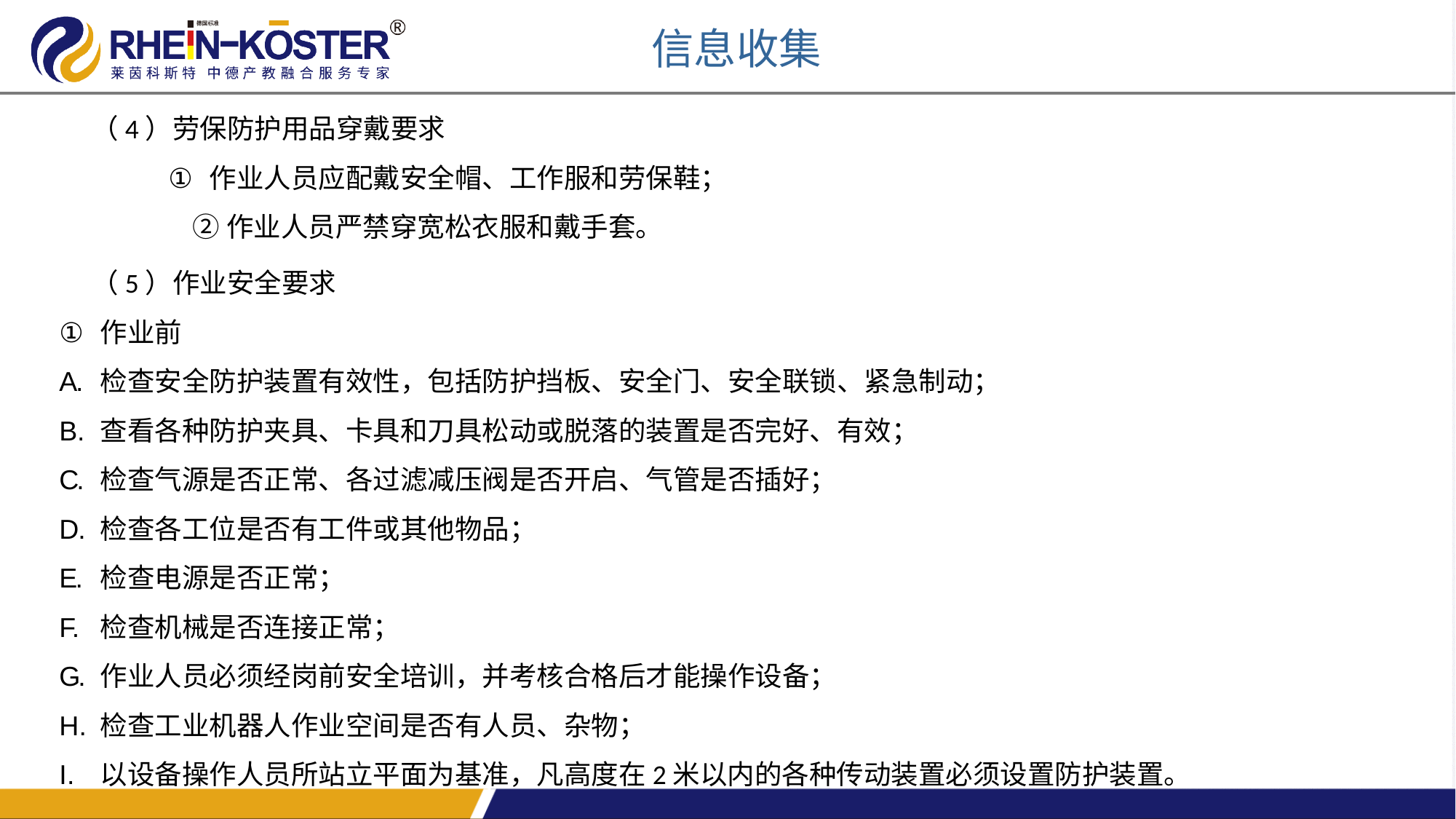

信息收集
（4）劳保防护用品穿戴要求
作业人员应配戴安全帽、工作服和劳保鞋；
②作业人员严禁穿宽松衣服和戴手套。
（5）作业安全要求
作业前
检查安全防护装置有效性，包括防护挡板、安全门、安全联锁、紧急制动；
查看各种防护夹具、卡具和刀具松动或脱落的装置是否完好、有效；
检查气源是否正常、各过滤减压阀是否开启、气管是否插好；
检查各工位是否有工件或其他物品；
检查电源是否正常；
检查机械是否连接正常；
作业人员必须经岗前安全培训，并考核合格后才能操作设备；
检查工业机器人作业空间是否有人员、杂物；
以设备操作人员所站立平面为基准，凡高度在2米以内的各种传动装置必须设置防护装置。